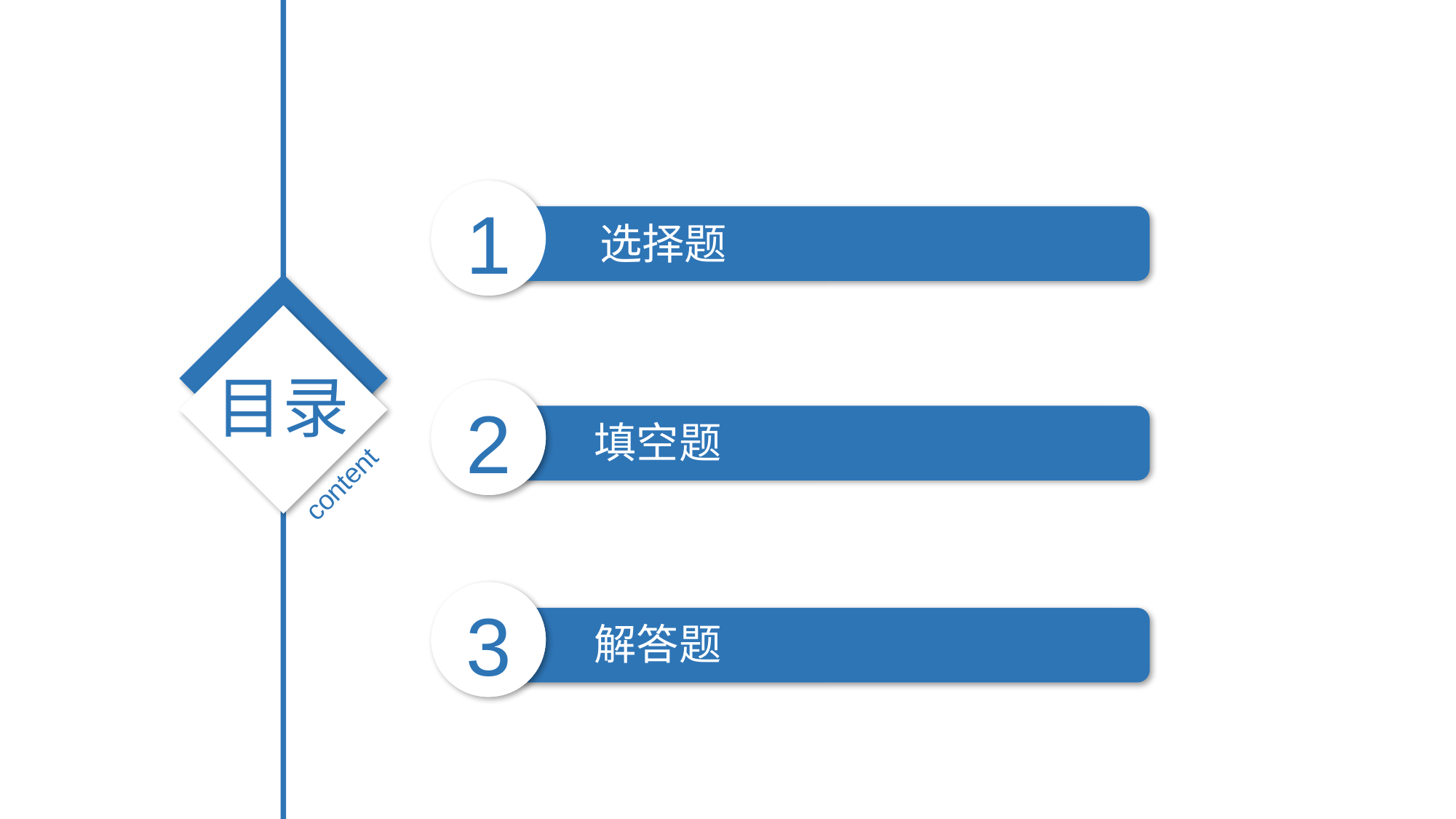

1

选择题

目录

2

填空题
content

3

解答题